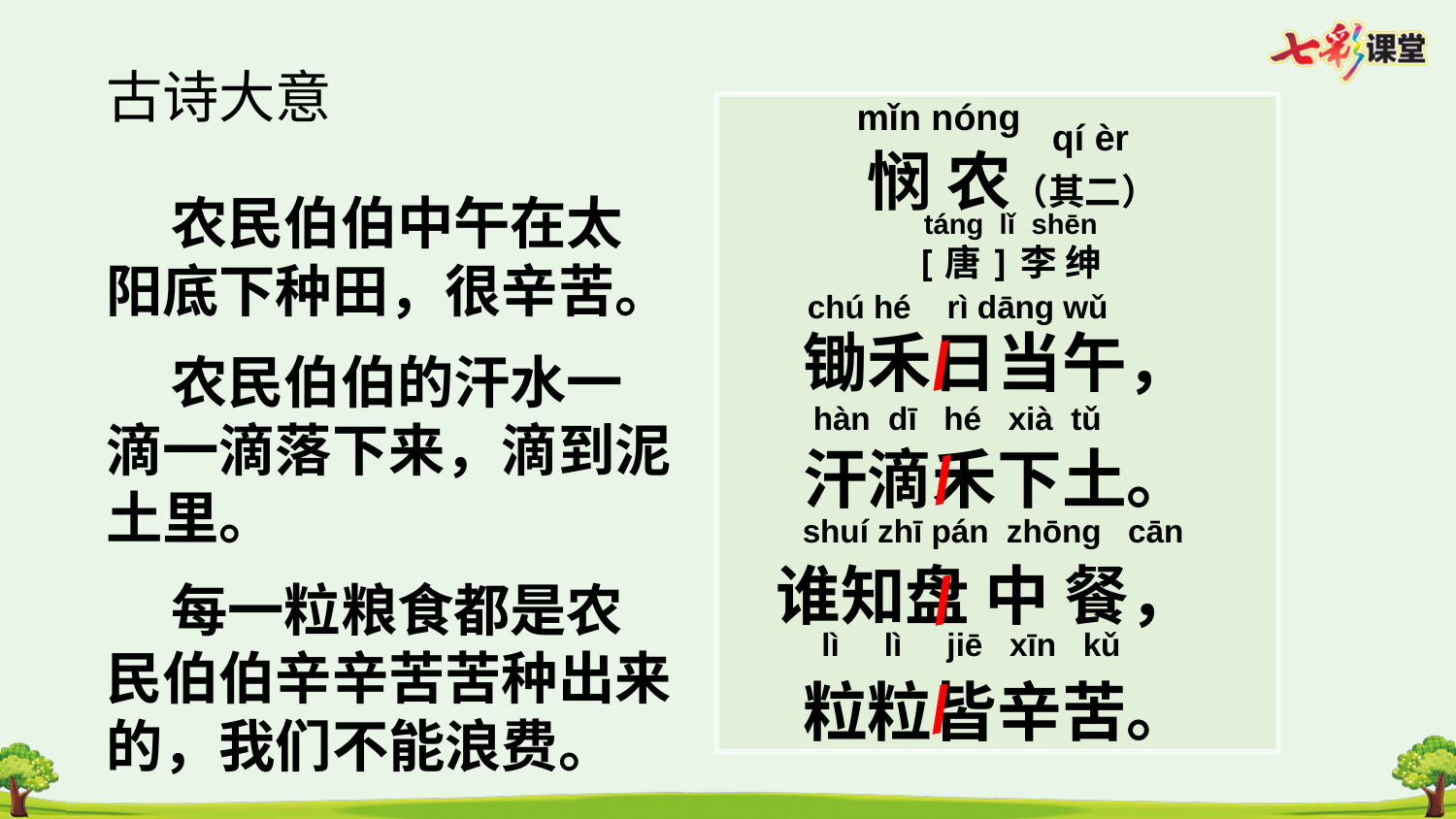

古诗大意
mǐn nóng
 悯 农（其二）
 [唐]李 绅
锄禾日当午，
汗滴禾下土。
  谁知盘 中 餐，
粒粒皆辛苦。
qí èr
táng  lǐ  shēn
/
chú hé    rì dāng wǔ
hàn  dī   hé   xià  tǔ
/
shuí zhī pán  zhōng   cān
/
lì     lì     jiē   xīn   kǔ
/
    农民伯伯中午在太阳底下种田，很辛苦。
    农民伯伯的汗水一滴一滴落下来，滴到泥土里。
    每一粒粮食都是农民伯伯辛辛苦苦种出来的，我们不能浪费。